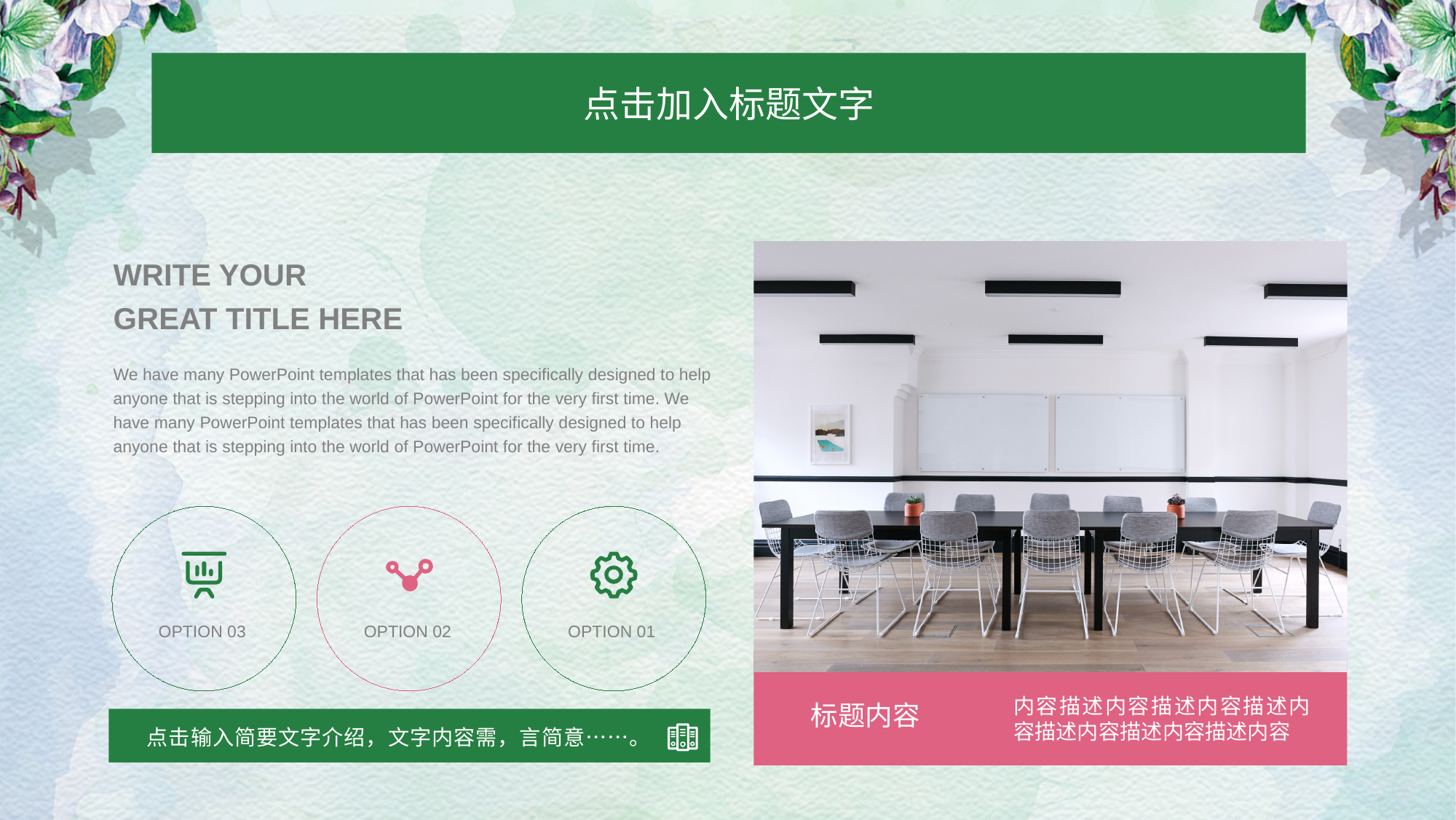

点击加入标题文字

WRITE YOUR
GREAT TITLE HERE

We have many PowerPoint templates that has been specifically designed to help anyone that is stepping into the world of PowerPoint for the very first time. We have many PowerPoint templates that has been specifically designed to help anyone that is stepping into the world of PowerPoint for the very first time.

OPTION 03
OPTION 02
OPTION 01

内容描述内容描述内容描述内容描述内容描述内容描述内容
标题内容

点击输入简要文字介绍，文字内容需，言简意……。